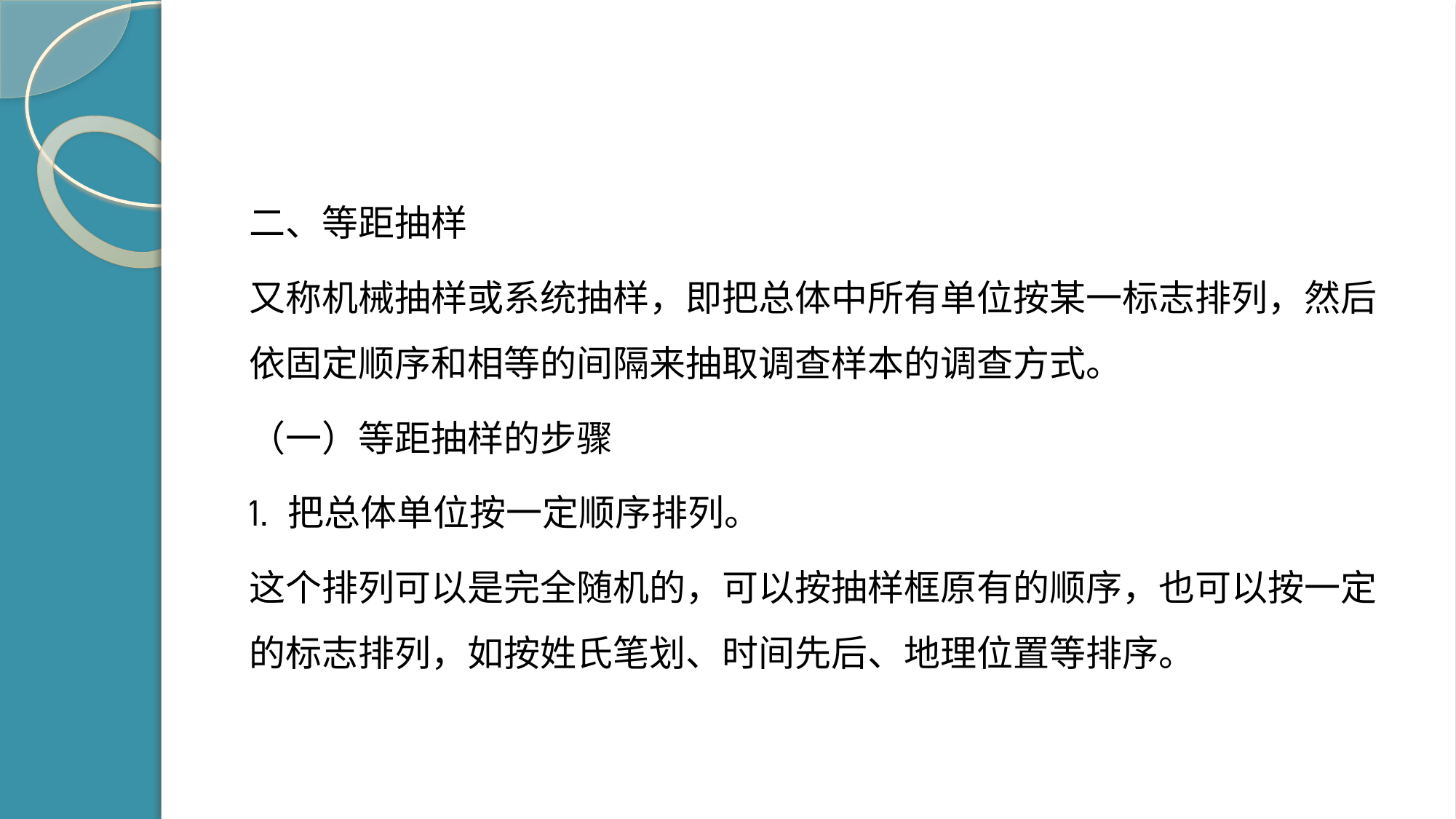

#
二、等距抽样
又称机械抽样或系统抽样，即把总体中所有单位按某一标志排列，然后依固定顺序和相等的间隔来抽取调查样本的调查方式。
（一）等距抽样的步骤
1. 把总体单位按一定顺序排列。
这个排列可以是完全随机的，可以按抽样框原有的顺序，也可以按一定的标志排列，如按姓氏笔划、时间先后、地理位置等排序。